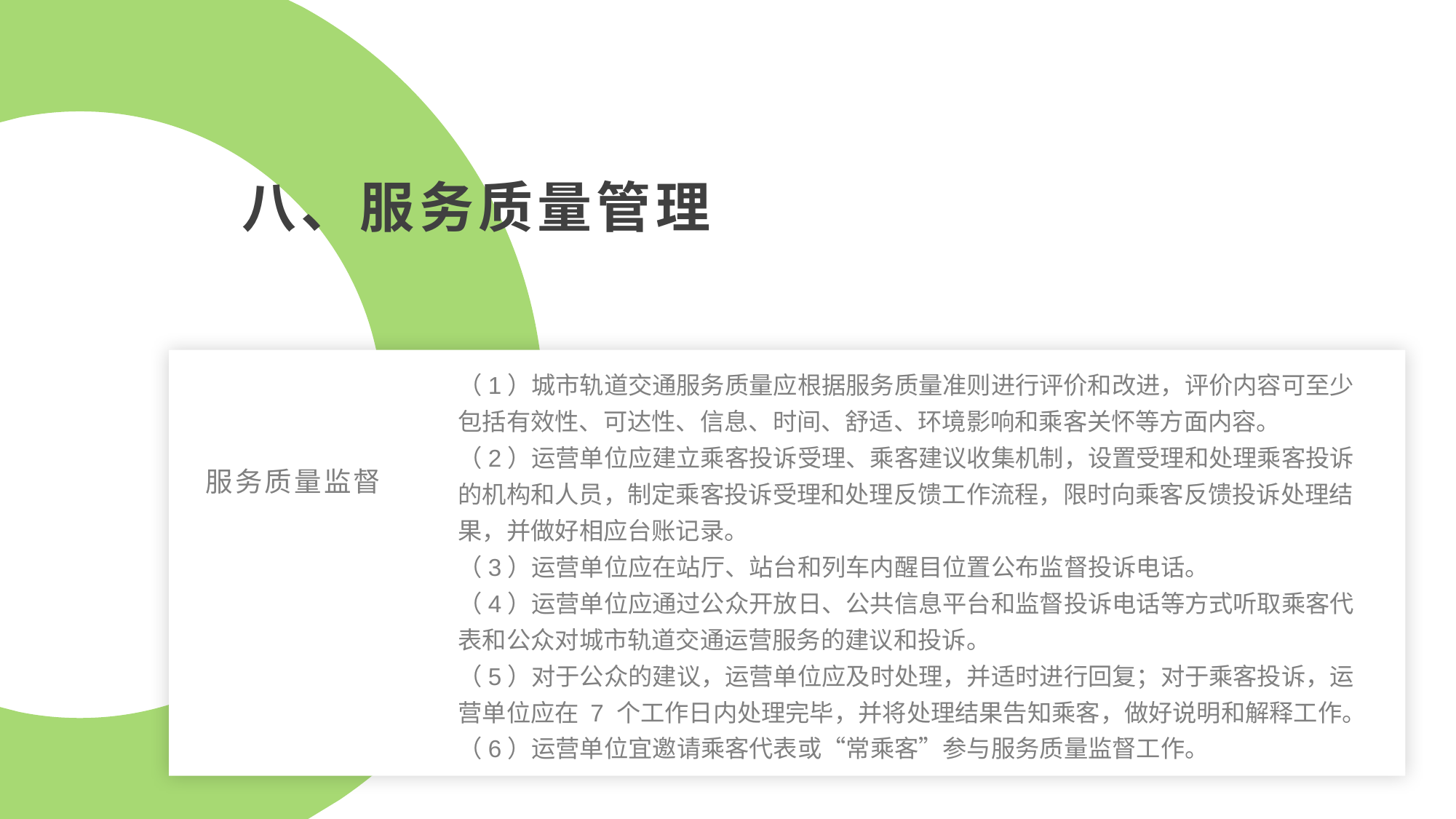

八、服务质量管理

（1）城市轨道交通服务质量应根据服务质量准则进行评价和改进，评价内容可至少包括有效性、可达性、信息、时间、舒适、环境影响和乘客关怀等方面内容。
（2）运营单位应建立乘客投诉受理、乘客建议收集机制，设置受理和处理乘客投诉的机构和人员，制定乘客投诉受理和处理反馈工作流程，限时向乘客反馈投诉处理结果，并做好相应台账记录。
（3）运营单位应在站厅、站台和列车内醒目位置公布监督投诉电话。
（4）运营单位应通过公众开放日、公共信息平台和监督投诉电话等方式听取乘客代表和公众对城市轨道交通运营服务的建议和投诉。
（5）对于公众的建议，运营单位应及时处理，并适时进行回复；对于乘客投诉，运营单位应在 7 个工作日内处理完毕，并将处理结果告知乘客，做好说明和解释工作。
（6）运营单位宜邀请乘客代表或“常乘客”参与服务质量监督工作。
服务质量监督